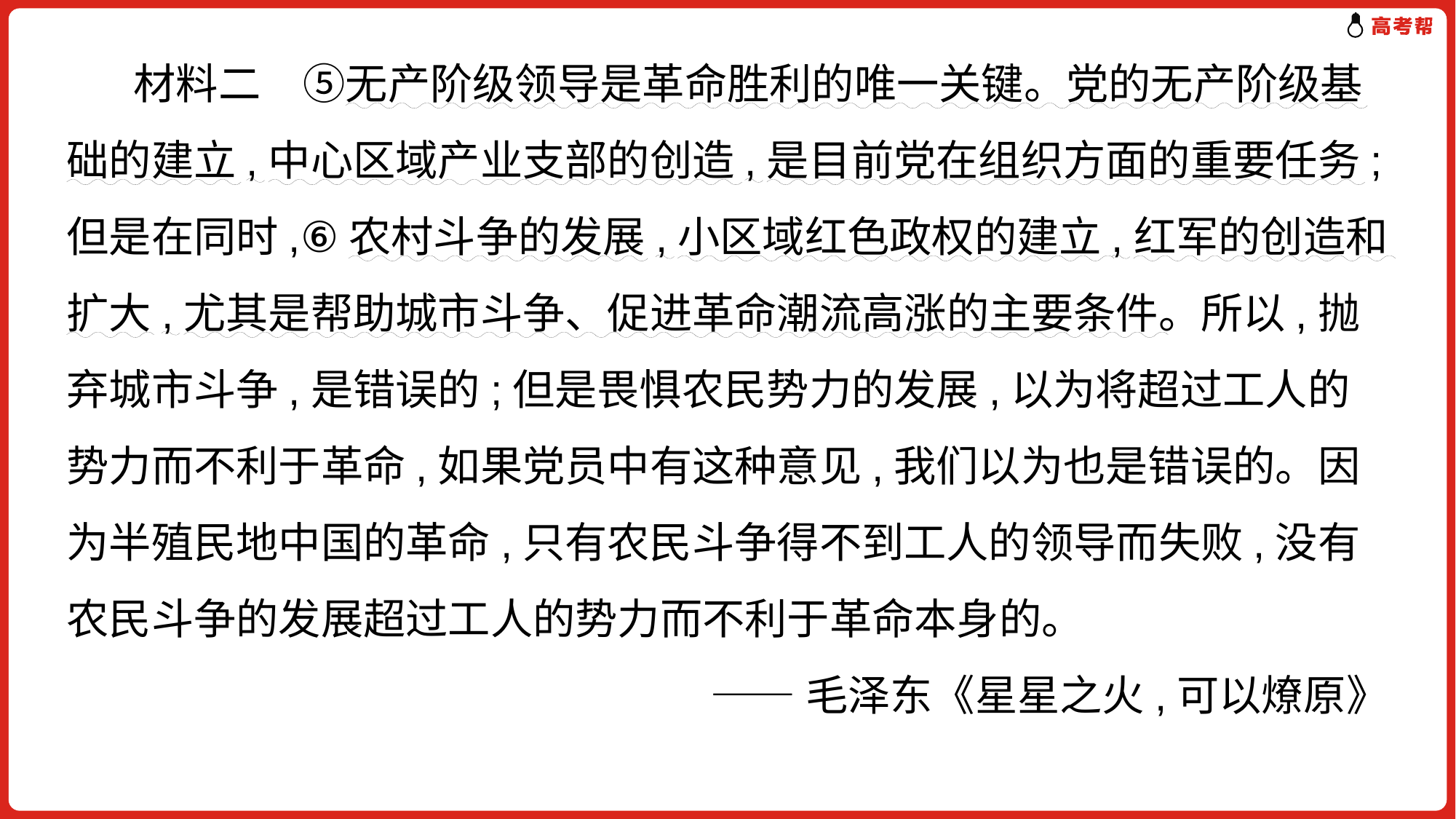

材料二　⑤无产阶级领导是革命胜利的唯一关键。党的无产阶级基础的建立,中心区域产业支部的创造,是目前党在组织方面的重要任务;但是在同时,⑥农村斗争的发展,小区域红色政权的建立,红军的创造和扩大,尤其是帮助城市斗争、促进革命潮流高涨的主要条件。所以,抛弃城市斗争,是错误的;但是畏惧农民势力的发展,以为将超过工人的势力而不利于革命,如果党员中有这种意见,我们以为也是错误的。因为半殖民地中国的革命,只有农民斗争得不到工人的领导而失败,没有农民斗争的发展超过工人的势力而不利于革命本身的。
——毛泽东《星星之火,可以燎原》